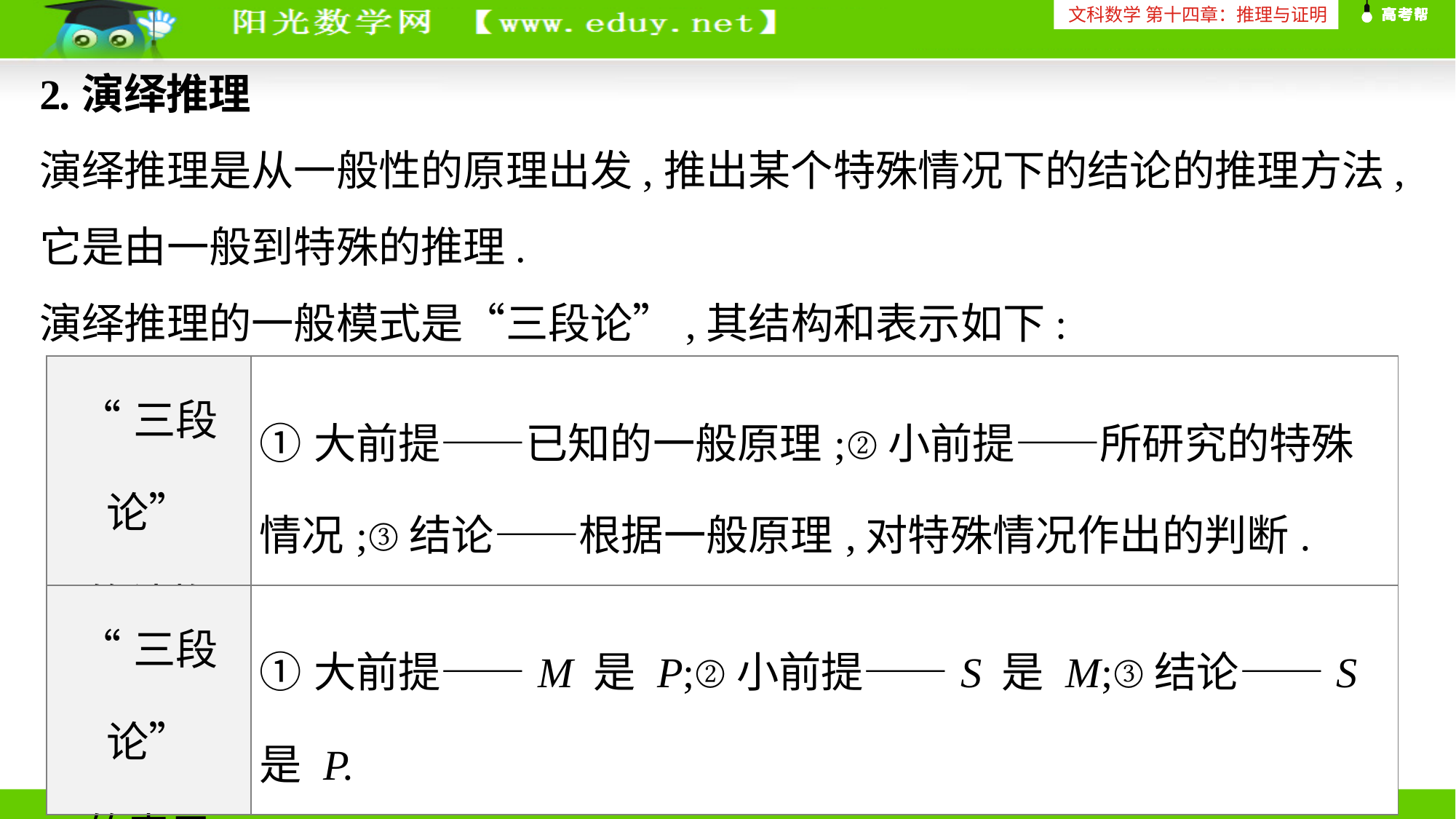

文科数学 第十四章：推理与证明

2.演绎推理
演绎推理是从一般性的原理出发,推出某个特殊情况下的结论的推理方法,它是由一般到特殊的推理.
演绎推理的一般模式是“三段论”,其结构和表示如下:
| “三段论” 的结构 | ①大前提——已知的一般原理;②小前提——所研究的特殊情况;③结论——根据一般原理,对特殊情况作出的判断. |
| --- | --- |
| “三段论” 的表示 | ①大前提——M 是 P;②小前提——S 是 M;③结论——S 是 P. |